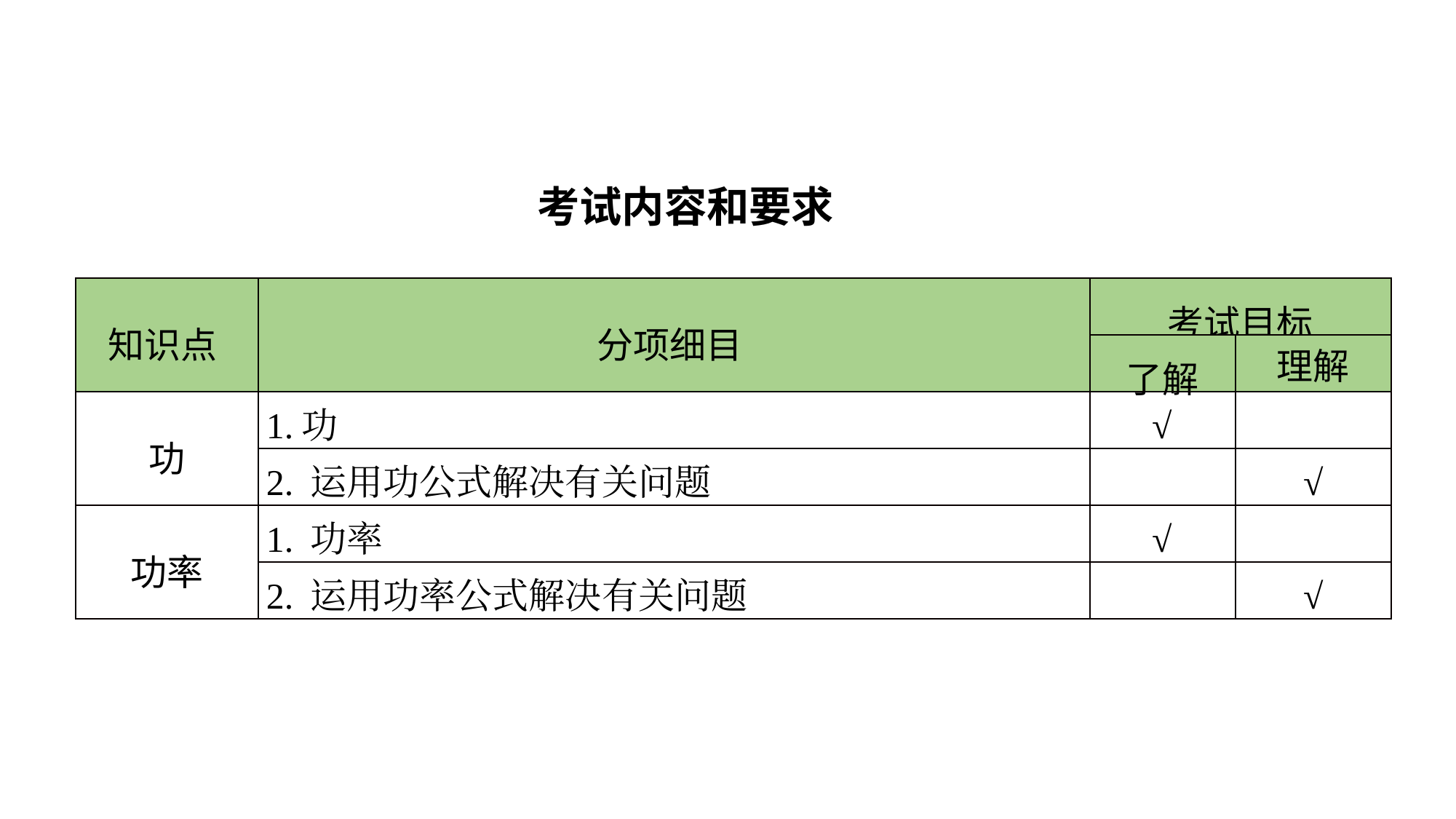

考试内容和要求
| 知识点 | 分项细目 | 考试目标 |  |
| --- | --- | --- | --- |
|  |  | 了解 | 理解 |
| 功 | 1.功 | √ |  |
|  | 2. 运用功公式解决有关问题 |  | √ |
| 功率 | 1. 功率 | √ |  |
|  | 2. 运用功率公式解决有关问题 |  | √ |